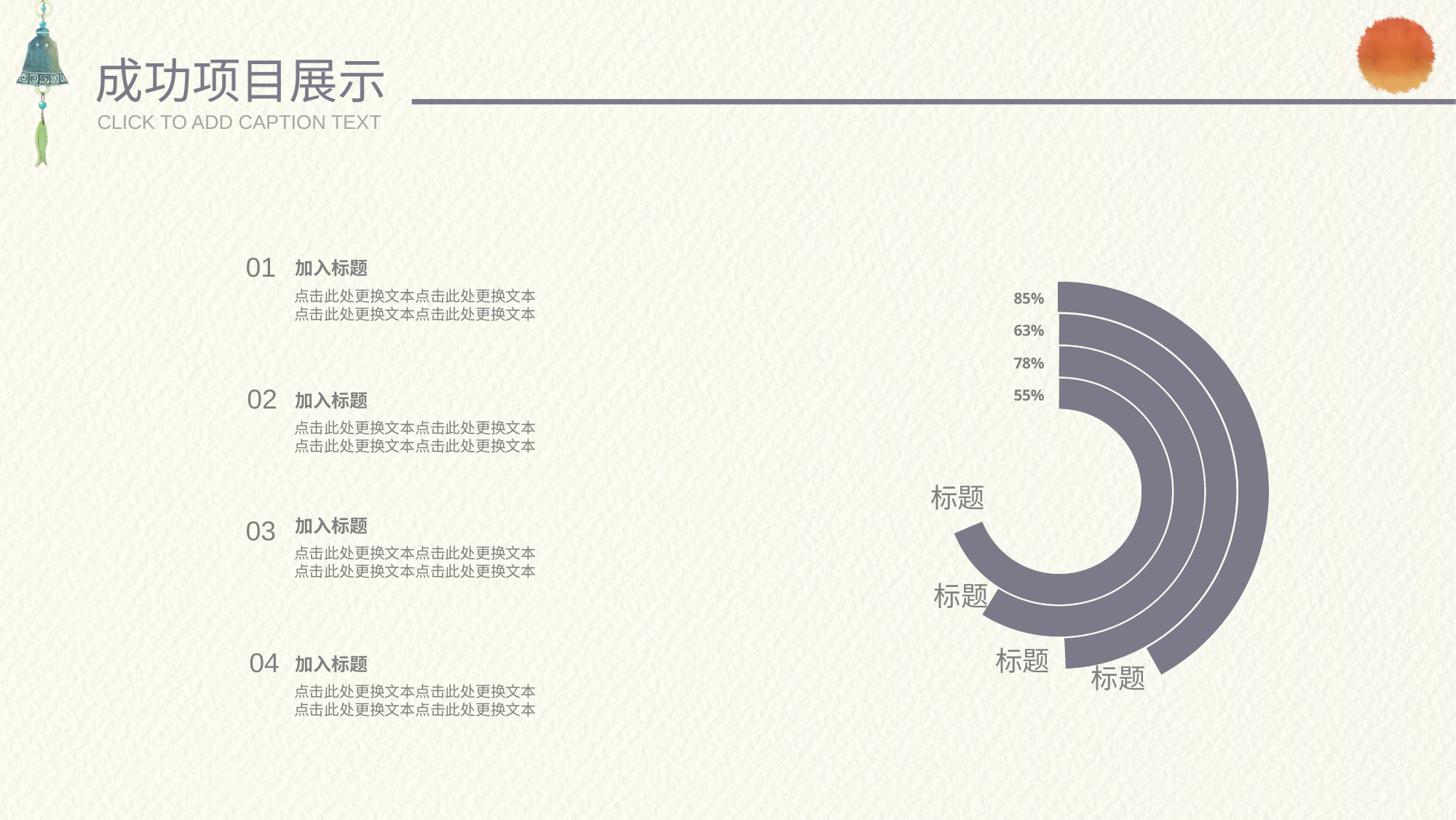

成功项目展示

CLICK TO ADD CAPTION TEXT
01
加入标题
点击此处更换文本点击此处更换文本
点击此处更换文本点击此处更换文本
02
加入标题
点击此处更换文本点击此处更换文本
点击此处更换文本点击此处更换文本
03
加入标题
点击此处更换文本点击此处更换文本
点击此处更换文本点击此处更换文本
04
加入标题
点击此处更换文本点击此处更换文本
点击此处更换文本点击此处更换文本
85%

63%

78%

55%

标题
标题
标题
标题